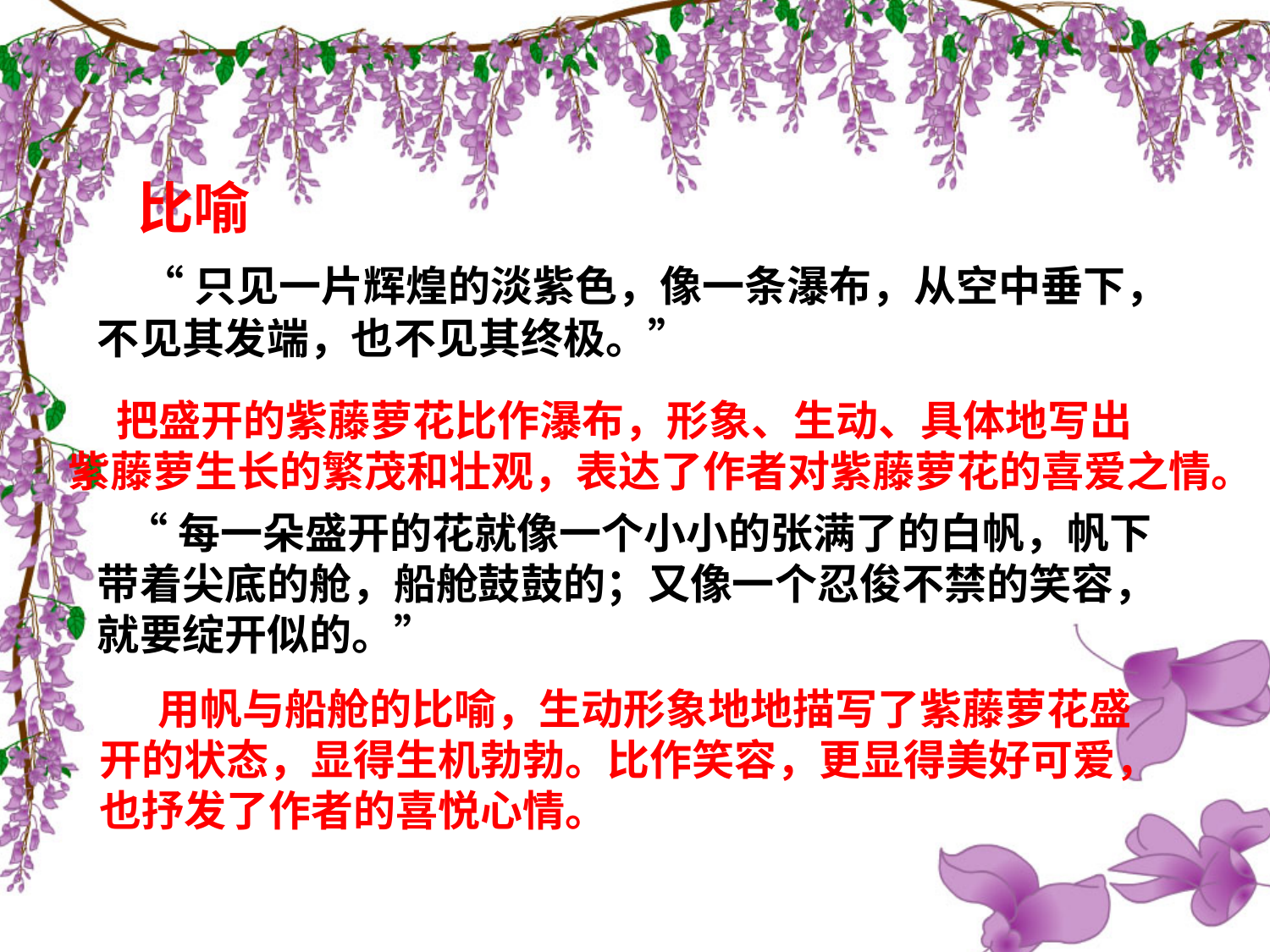

比喻
    “只见一片辉煌的淡紫色，像一条瀑布，从空中垂下，不见其发端，也不见其终极。”

   “每一朵盛开的花就像一个小小的张满了的白帆，帆下带着尖底的舱，船舱鼓鼓的；又像一个忍俊不禁的笑容，就要绽开似的。”

    把盛开的紫藤萝花比作瀑布，形象、生动、具体地写出
紫藤萝生长的繁茂和壮观，表达了作者对紫藤萝花的喜爱之情。
     用帆与船舱的比喻，生动形象地地描写了紫藤萝花盛
开的状态，显得生机勃勃。比作笑容，更显得美好可爱，
也抒发了作者的喜悦心情。